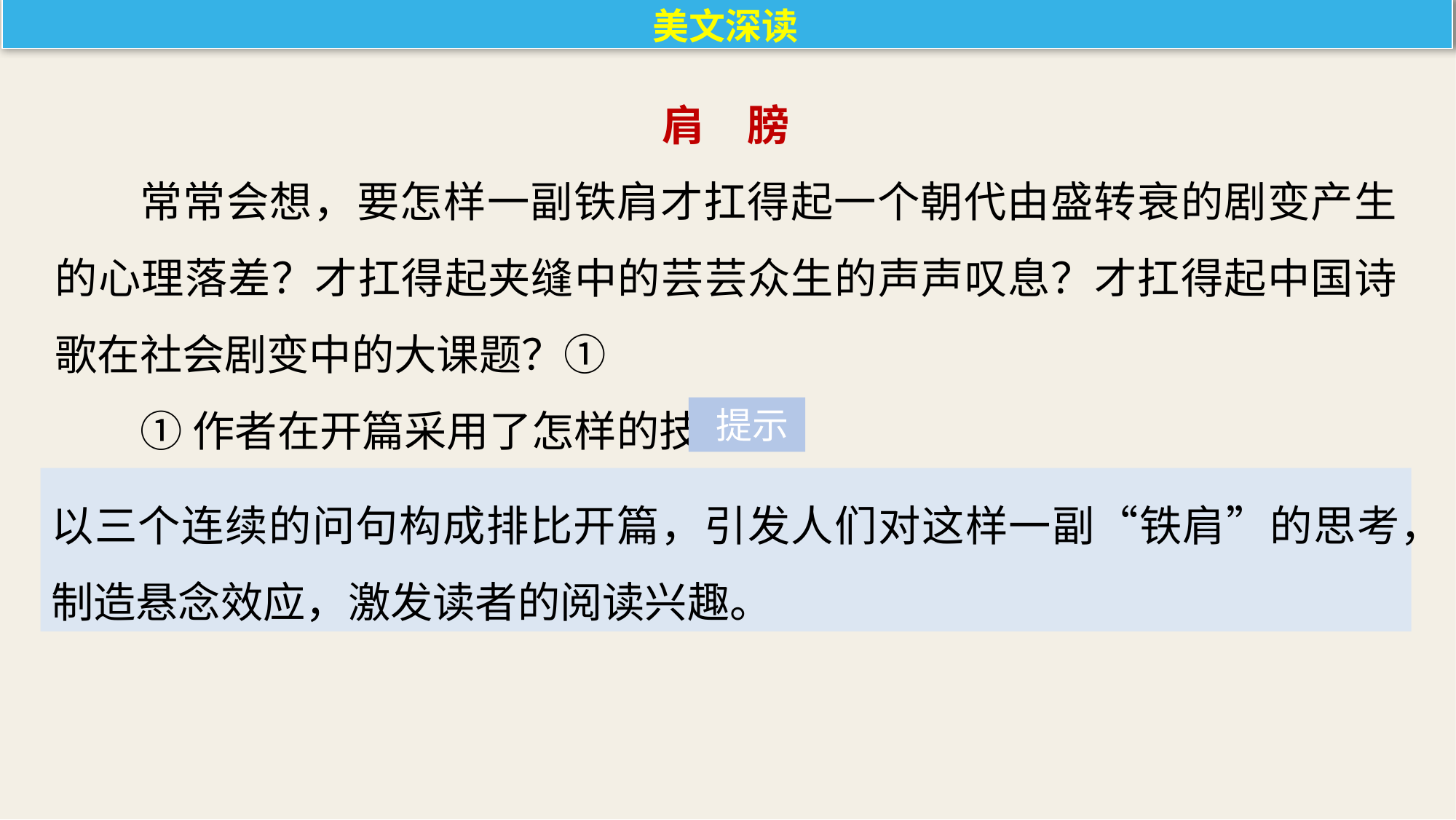

美文深读
肩　膀
常常会想，要怎样一副铁肩才扛得起一个朝代由盛转衰的剧变产生的心理落差？才扛得起夹缝中的芸芸众生的声声叹息？才扛得起中国诗歌在社会剧变中的大课题？①
①作者在开篇采用了怎样的技巧？
 提示
以三个连续的问句构成排比开篇，引发人们对这样一副“铁肩”的思考，制造悬念效应，激发读者的阅读兴趣。